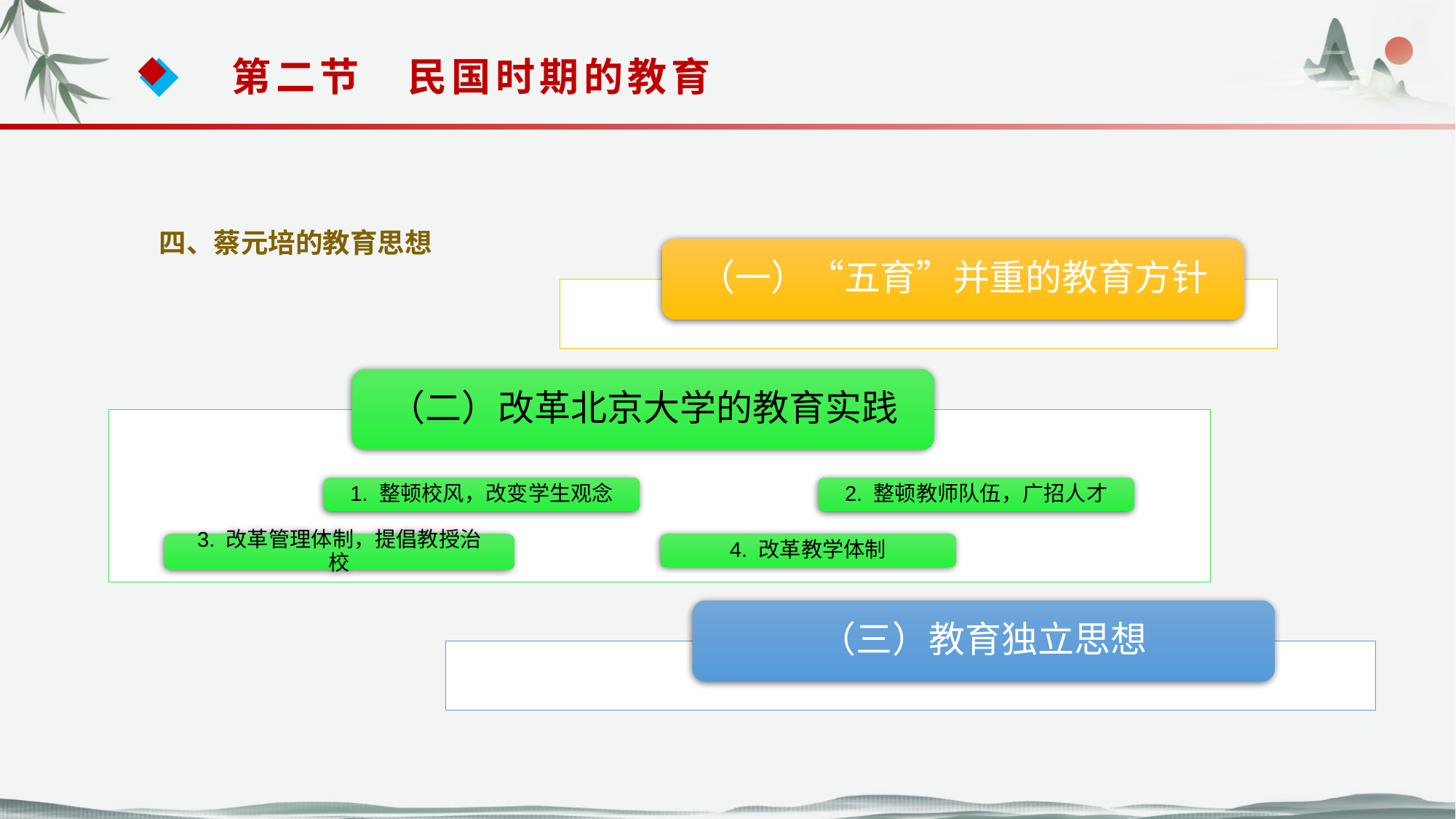

第二节　民国时期的教育

四、蔡元培的教育思想
（一）“五育”并重的教育方针

（二）改革北京大学的教育实践

1. 整顿校风，改变学生观念
2. 整顿教师队伍，广招人才
3. 改革管理体制，提倡教授治校
4. 改革教学体制
（三）教育独立思想